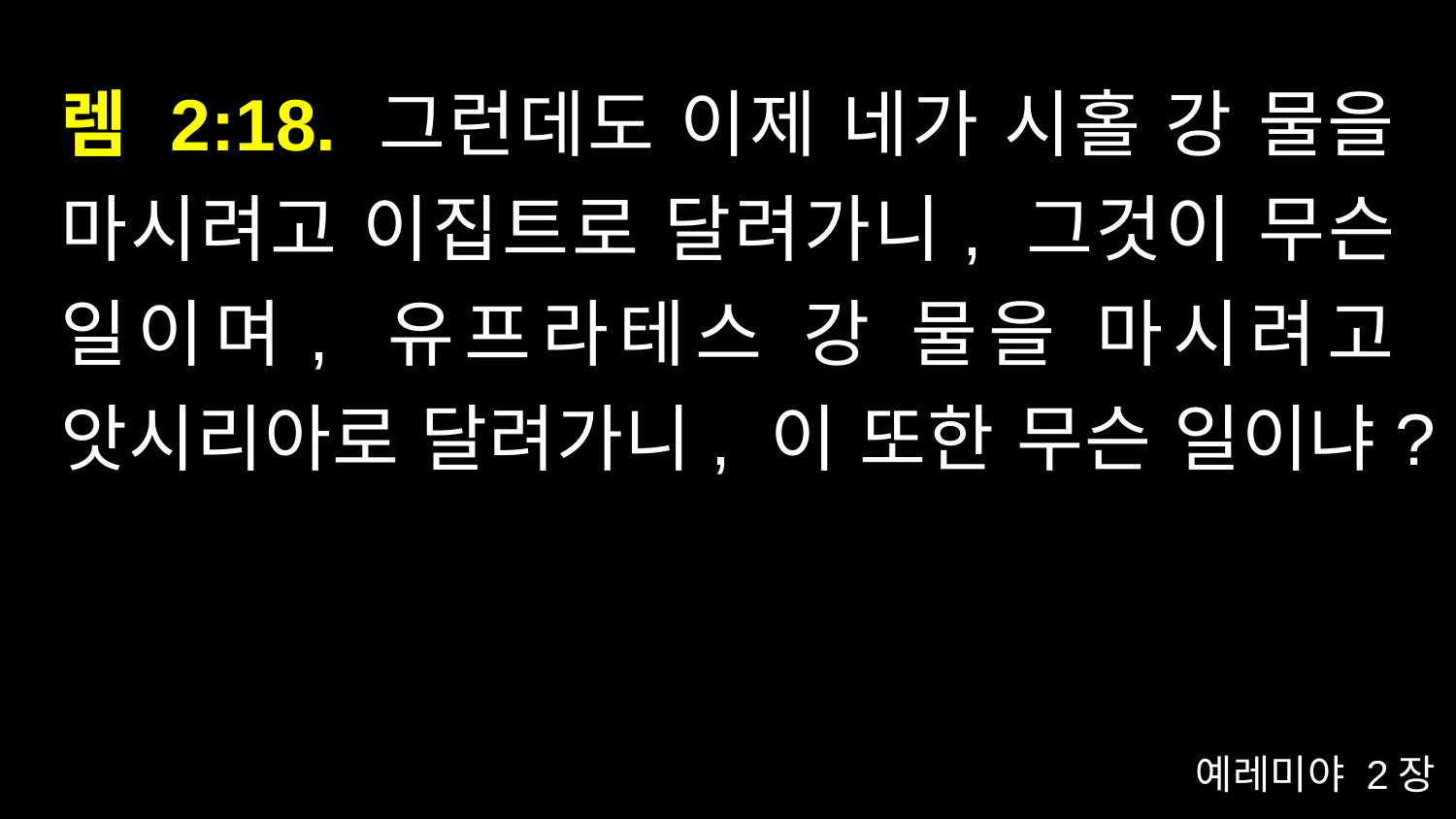

# 렘 2:18. 그런데도 이제 네가 시홀 강 물을 마시려고 이집트로 달려가니, 그것이 무슨 일이며, 유프라테스 강 물을 마시려고 앗시리아로 달려가니, 이 또한 무슨 일이냐?
예레미야 2장